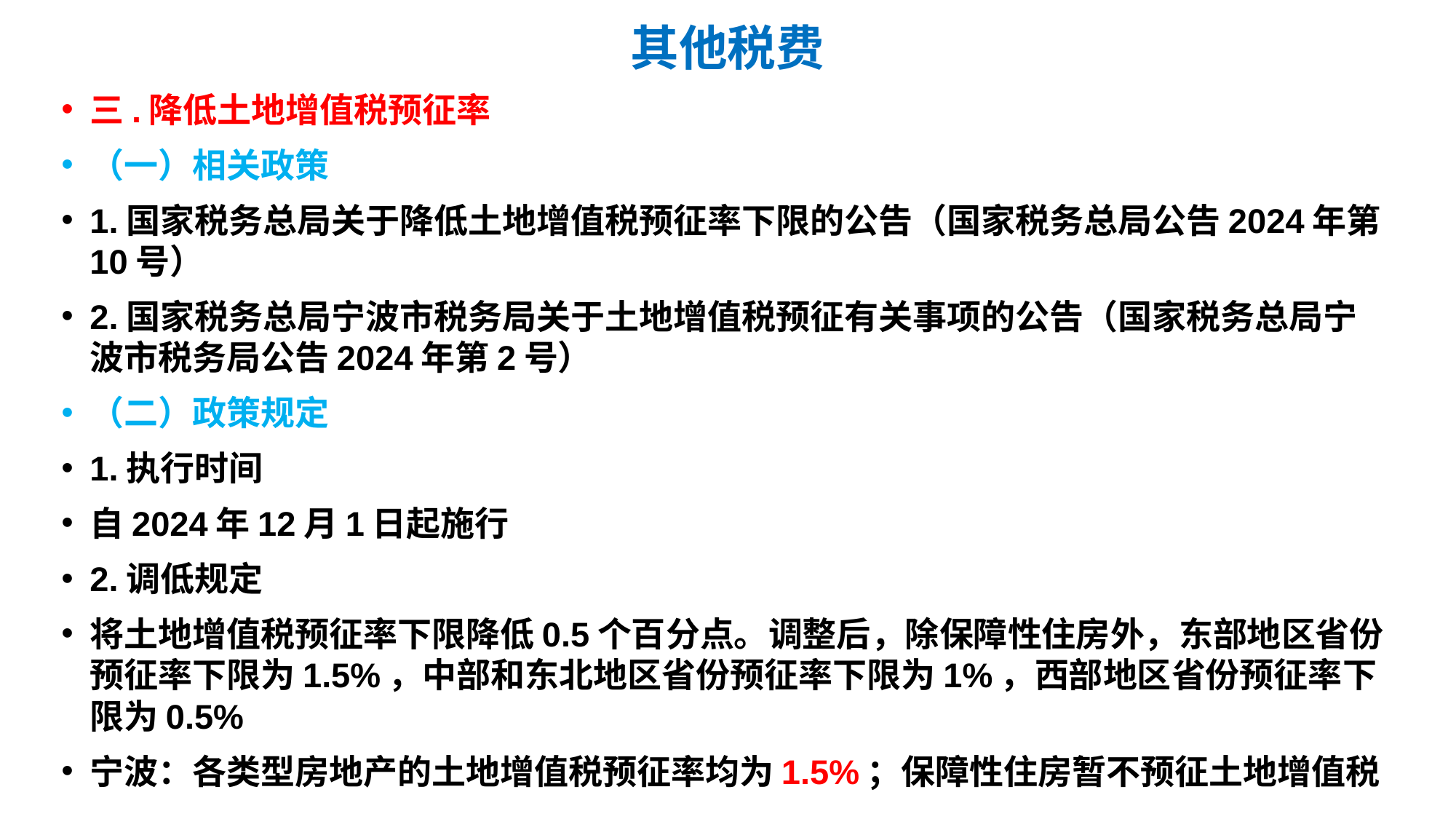

# 其他税费
三.降低土地增值税预征率
（一）相关政策
1.国家税务总局关于降低土地增值税预征率下限的公告（国家税务总局公告2024年第10号）
2.国家税务总局宁波市税务局关于土地增值税预征有关事项的公告（国家税务总局宁波市税务局公告2024年第2号）
（二）政策规定
1.执行时间
自2024年12月1日起施行
2.调低规定
将土地增值税预征率下限降低0.5个百分点。调整后，除保障性住房外，东部地区省份预征率下限为1.5%，中部和东北地区省份预征率下限为1%，西部地区省份预征率下限为0.5%
宁波：各类型房地产的土地增值税预征率均为1.5%；保障性住房暂不预征土地增值税